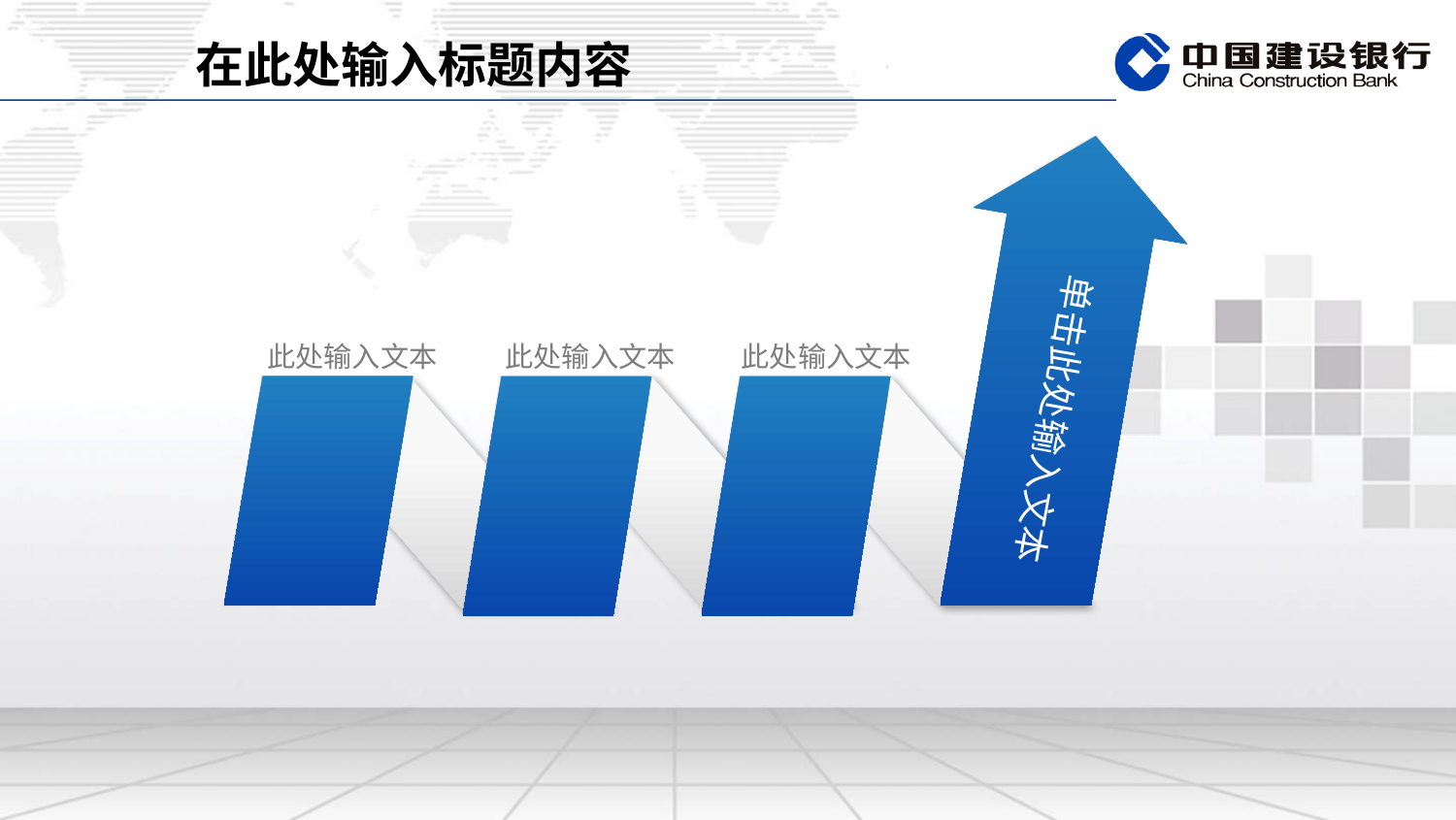

在此处输入标题内容

单击此处输入文本
此处输入文本
此处输入文本
此处输入文本